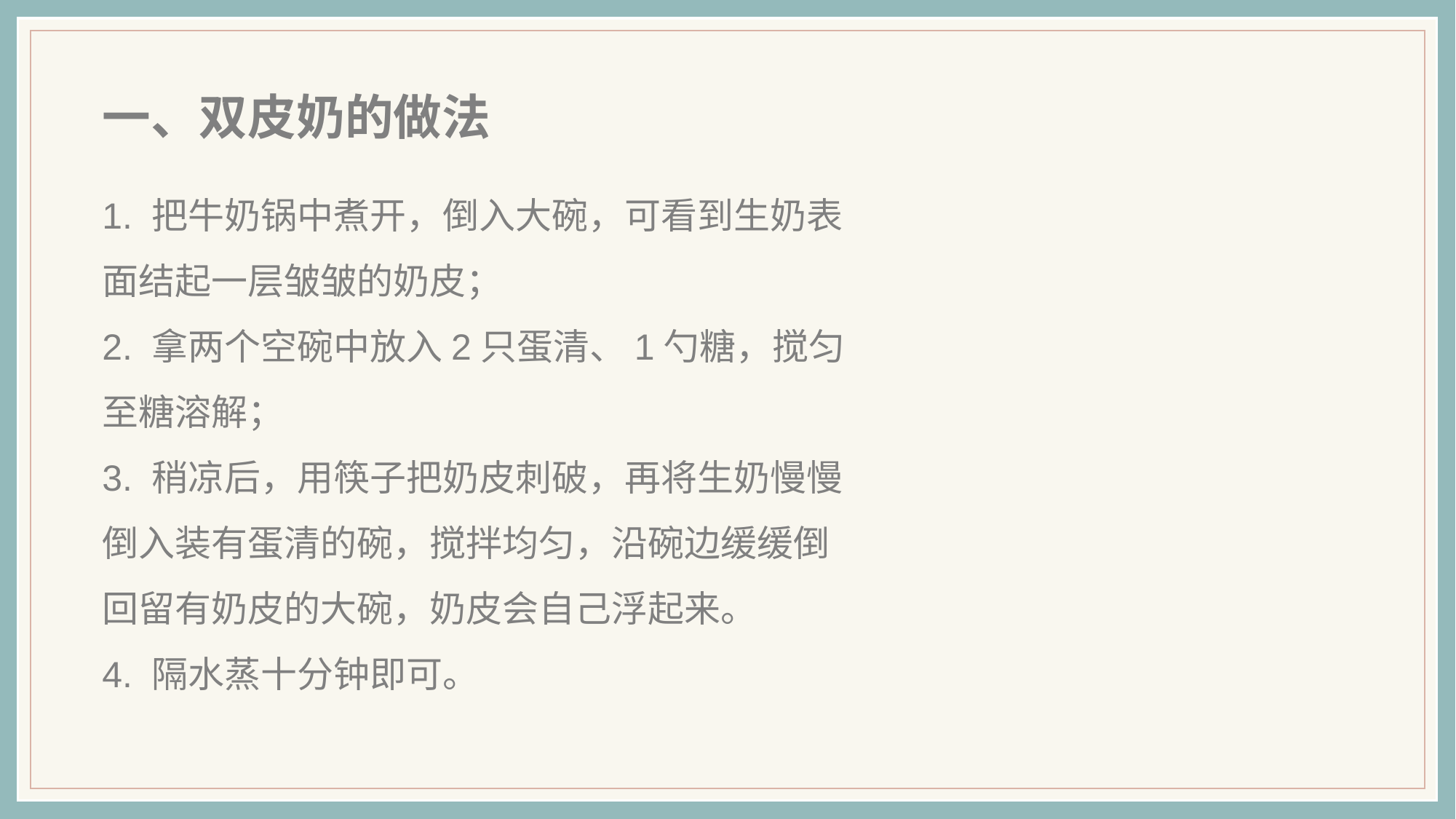

一、双皮奶的做法
1. 把牛奶锅中煮开，倒入大碗，可看到生奶表面结起一层皱皱的奶皮；
2. 拿两个空碗中放入2只蛋清、1勺糖，搅匀至糖溶解；
3. 稍凉后，用筷子把奶皮刺破，再将生奶慢慢倒入装有蛋清的碗，搅拌均匀，沿碗边缓缓倒回留有奶皮的大碗，奶皮会自己浮起来。
4. 隔水蒸十分钟即可。